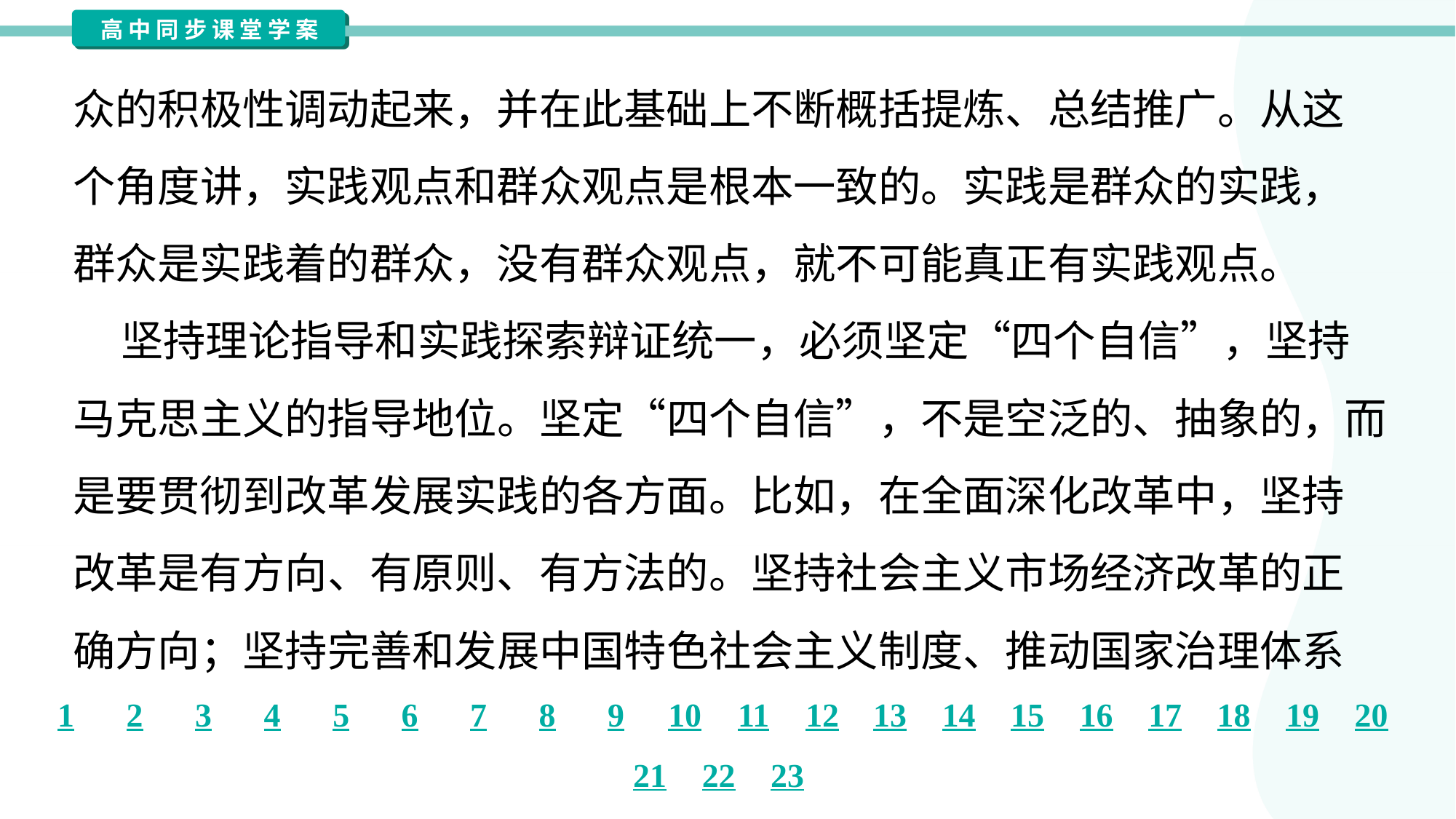

众的积极性调动起来，并在此基础上不断概括提炼、总结推广。从这
个角度讲，实践观点和群众观点是根本一致的。实践是群众的实践，
群众是实践着的群众，没有群众观点，就不可能真正有实践观点。
    坚持理论指导和实践探索辩证统一，必须坚定“四个自信”，坚持
马克思主义的指导地位。坚定“四个自信”，不是空泛的、抽象的，而
是要贯彻到改革发展实践的各方面。比如，在全面深化改革中，坚持
改革是有方向、有原则、有方法的。坚持社会主义市场经济改革的正
确方向；坚持完善和发展中国特色社会主义制度、推动国家治理体系